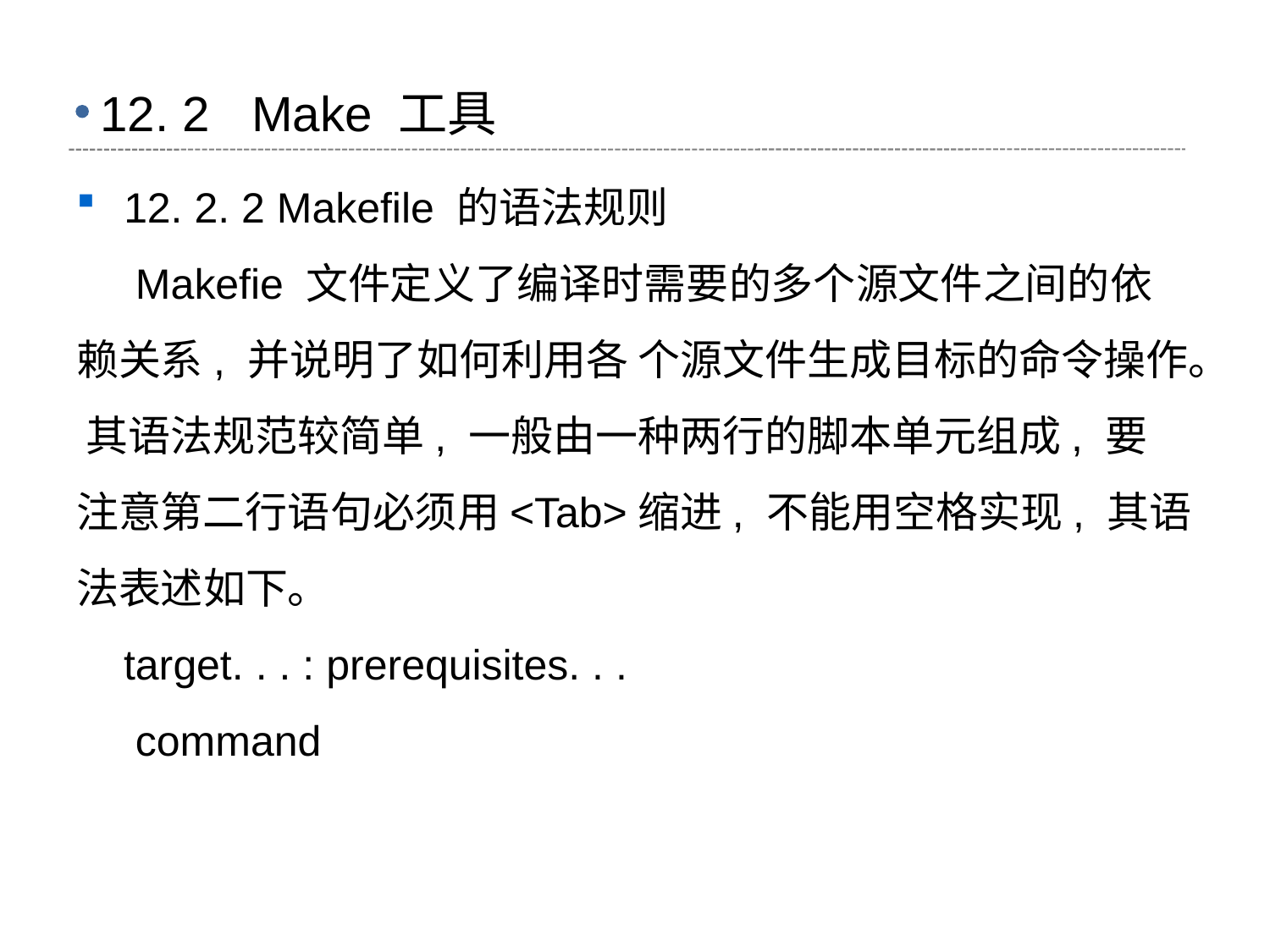

# 12. 2   Make 工具
12. 2. 2 Makefile 的语法规则
     Makefie 文件定义了编译时需要的多个源文件之间的依赖关系, 并说明了如何利用各 个源文件生成目标的命令操作。 其语法规范较简单, 一般由一种两行的脚本单元组成, 要 注意第二行语句必须用<Tab>缩进, 不能用空格实现, 其语法表述如下。
    target. . . : prerequisites. . .
     command